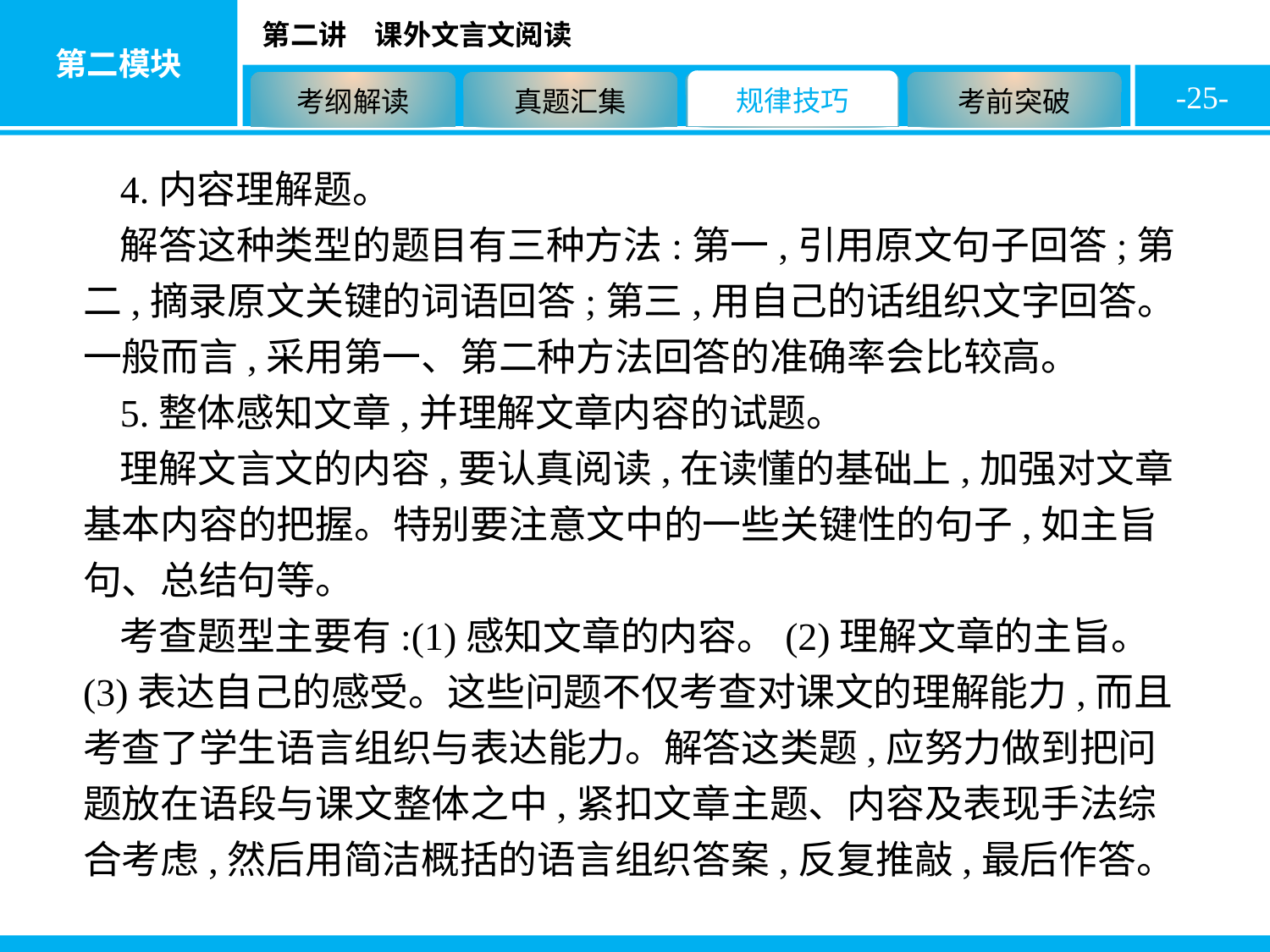

-25-
4.内容理解题。
解答这种类型的题目有三种方法:第一,引用原文句子回答;第二,摘录原文关键的词语回答;第三,用自己的话组织文字回答。一般而言,采用第一、第二种方法回答的准确率会比较高。
5.整体感知文章,并理解文章内容的试题。
理解文言文的内容,要认真阅读,在读懂的基础上,加强对文章基本内容的把握。特别要注意文中的一些关键性的句子,如主旨句、总结句等。
考查题型主要有:(1)感知文章的内容。(2)理解文章的主旨。(3)表达自己的感受。这些问题不仅考查对课文的理解能力,而且考查了学生语言组织与表达能力。解答这类题,应努力做到把问题放在语段与课文整体之中,紧扣文章主题、内容及表现手法综合考虑,然后用简洁概括的语言组织答案,反复推敲,最后作答。